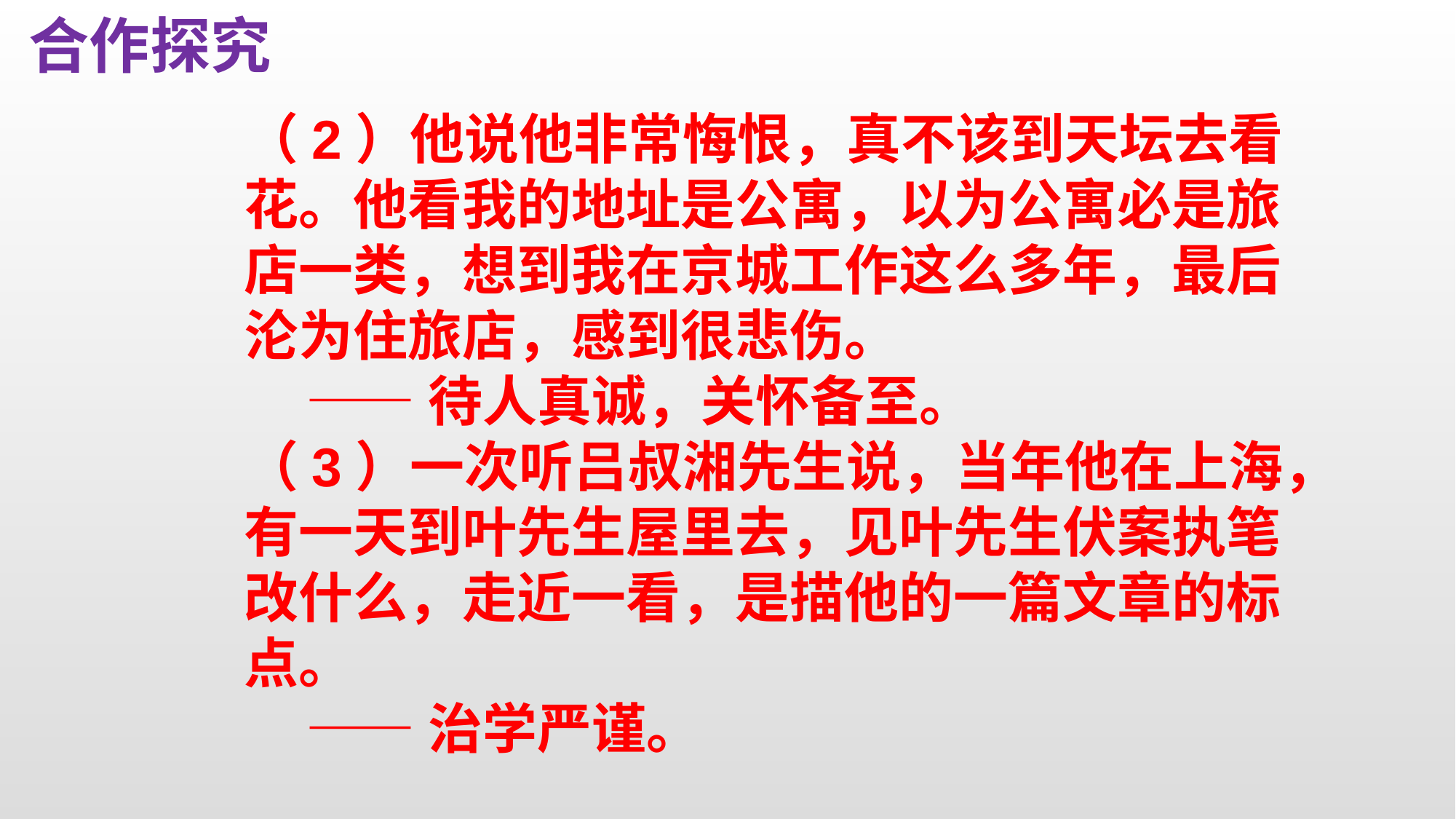

合作探究
（2）他说他非常悔恨，真不该到天坛去看花。他看我的地址是公寓，以为公寓必是旅店一类，想到我在京城工作这么多年，最后沦为住旅店，感到很悲伤。
     ——待人真诚，关怀备至。
（3）一次听吕叔湘先生说，当年他在上海，有一天到叶先生屋里去，见叶先生伏案执笔改什么，走近一看，是描他的一篇文章的标点。
     ——治学严谨。